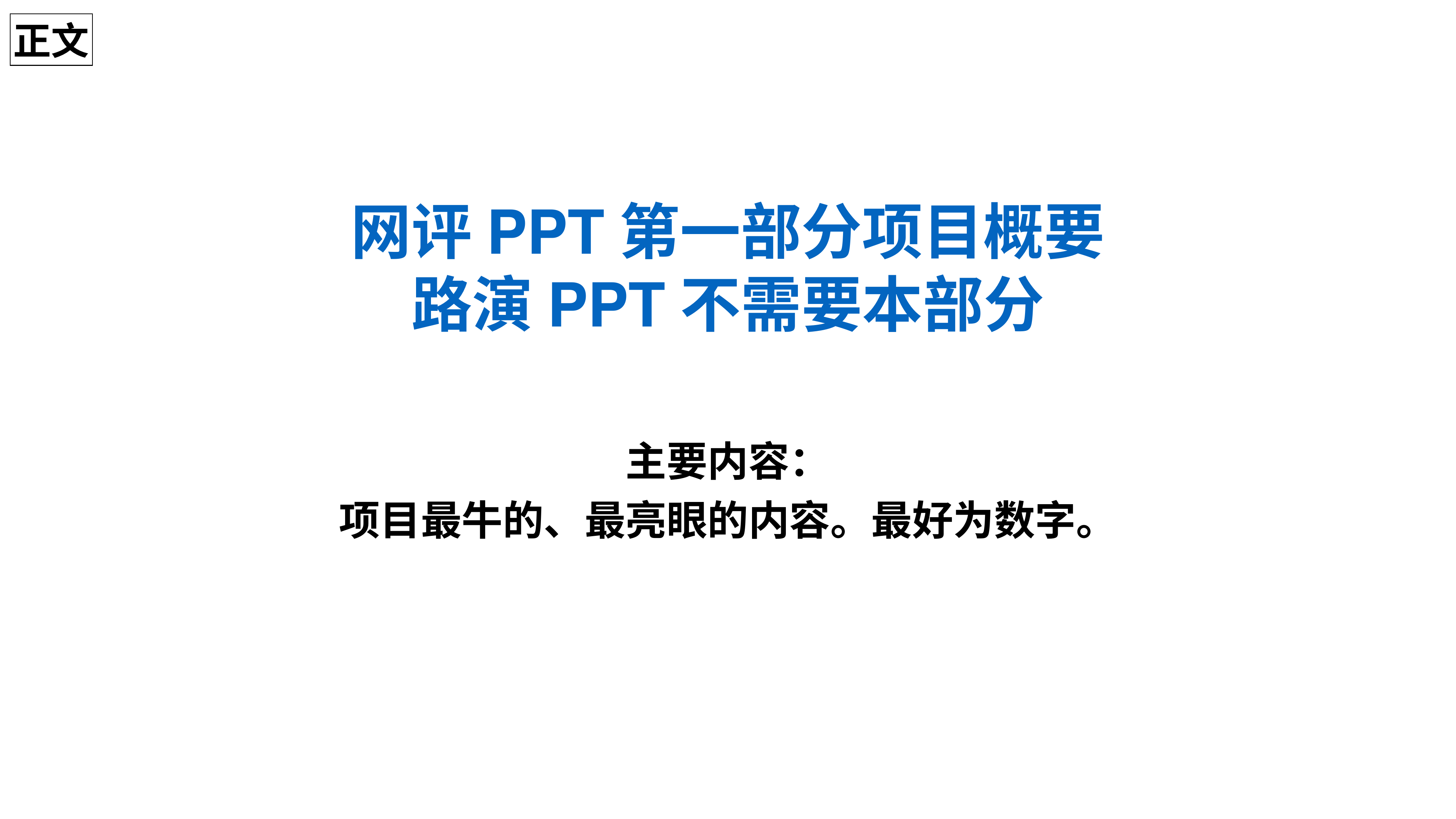

正文
网评PPT第一部分项目概要
路演PPT不需要本部分
主要内容：
项目最牛的、最亮眼的内容。最好为数字。